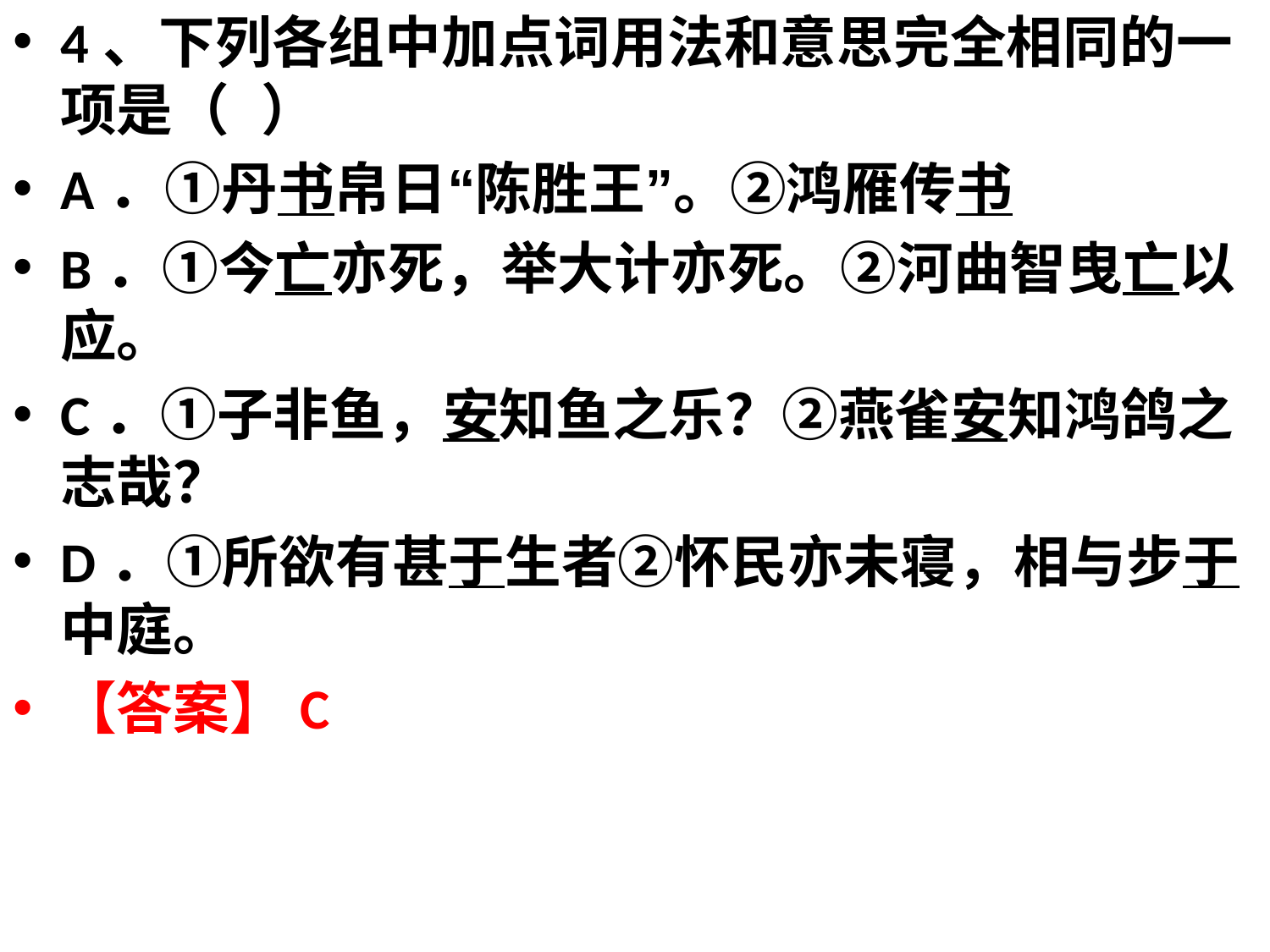

4、下列各组中加点词用法和意思完全相同的一项是（  ）
A．①丹书帛日“陈胜王”。②鸿雁传书
B．①今亡亦死，举大计亦死。②河曲智曳亡以应。
C．①子非鱼，安知鱼之乐？②燕雀安知鸿鸽之志哉？
D．①所欲有甚于生者②怀民亦未寝，相与步于中庭。
【答案】C

#